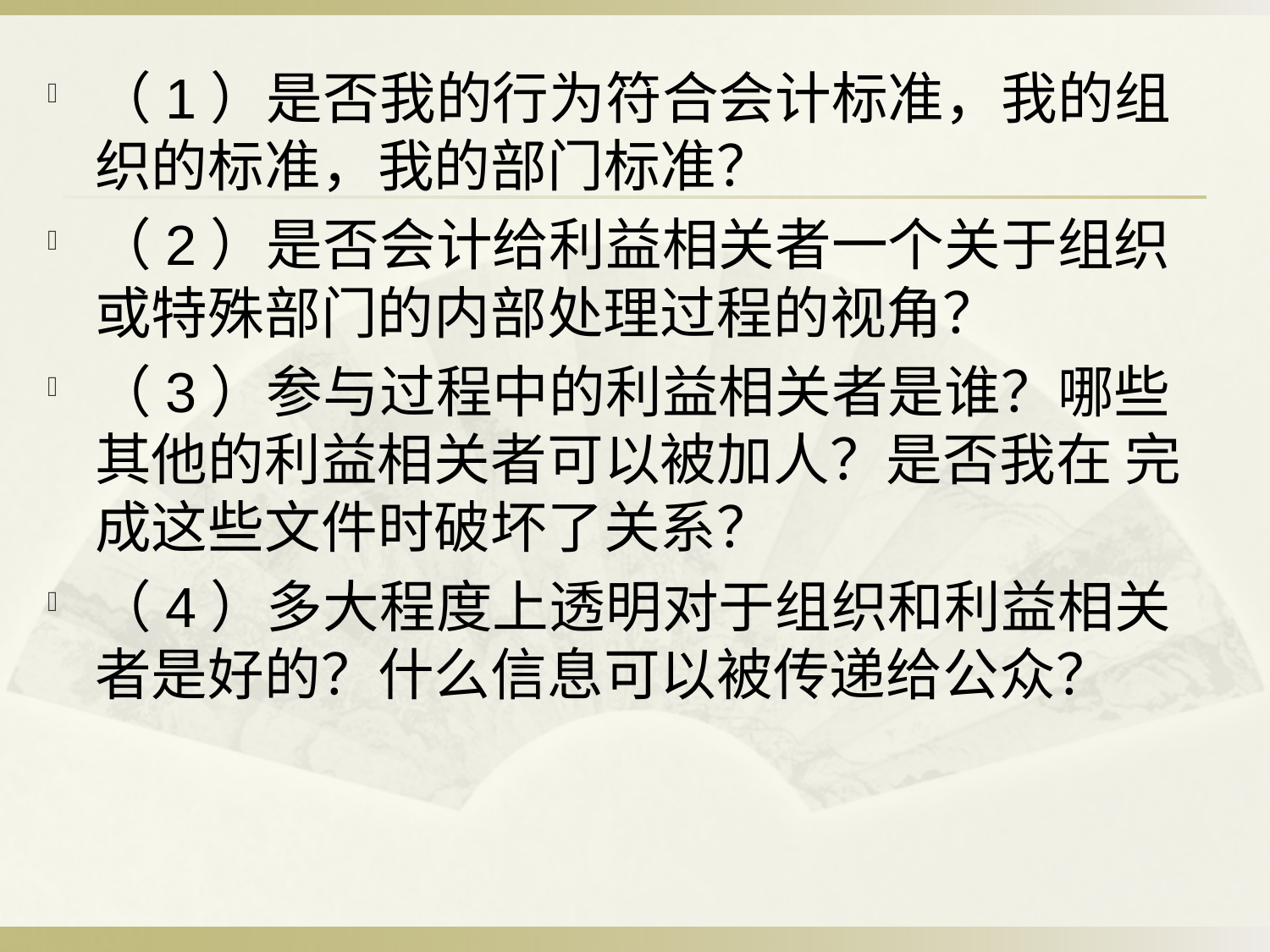

（1）是否我的行为符合会计标准，我的组织的标准，我的部门标准？
（2）是否会计给利益相关者一个关于组织或特殊部门的内部处理过程的视角？
（3）参与过程中的利益相关者是谁？哪些其他的利益相关者可以被加人？是否我在 完成这些文件时破坏了关系？
（4）多大程度上透明对于组织和利益相关者是好的？什么信息可以被传递给公众？